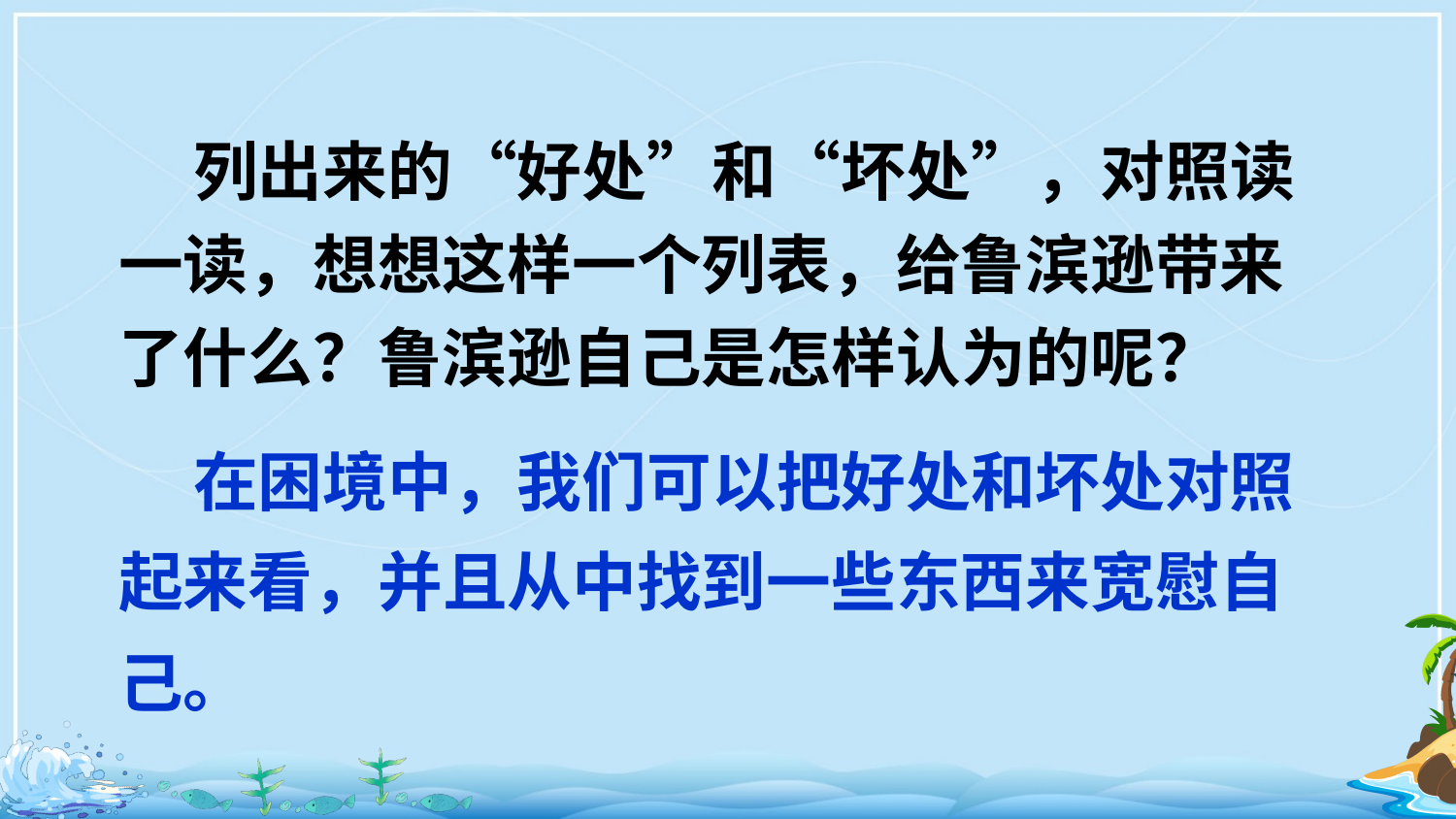

列出来的“好处”和“坏处”，对照读一读，想想这样一个列表，给鲁滨逊带来了什么？鲁滨逊自己是怎样认为的呢？
    在困境中，我们可以把好处和坏处对照起来看，并且从中找到一些东西来宽慰自己。